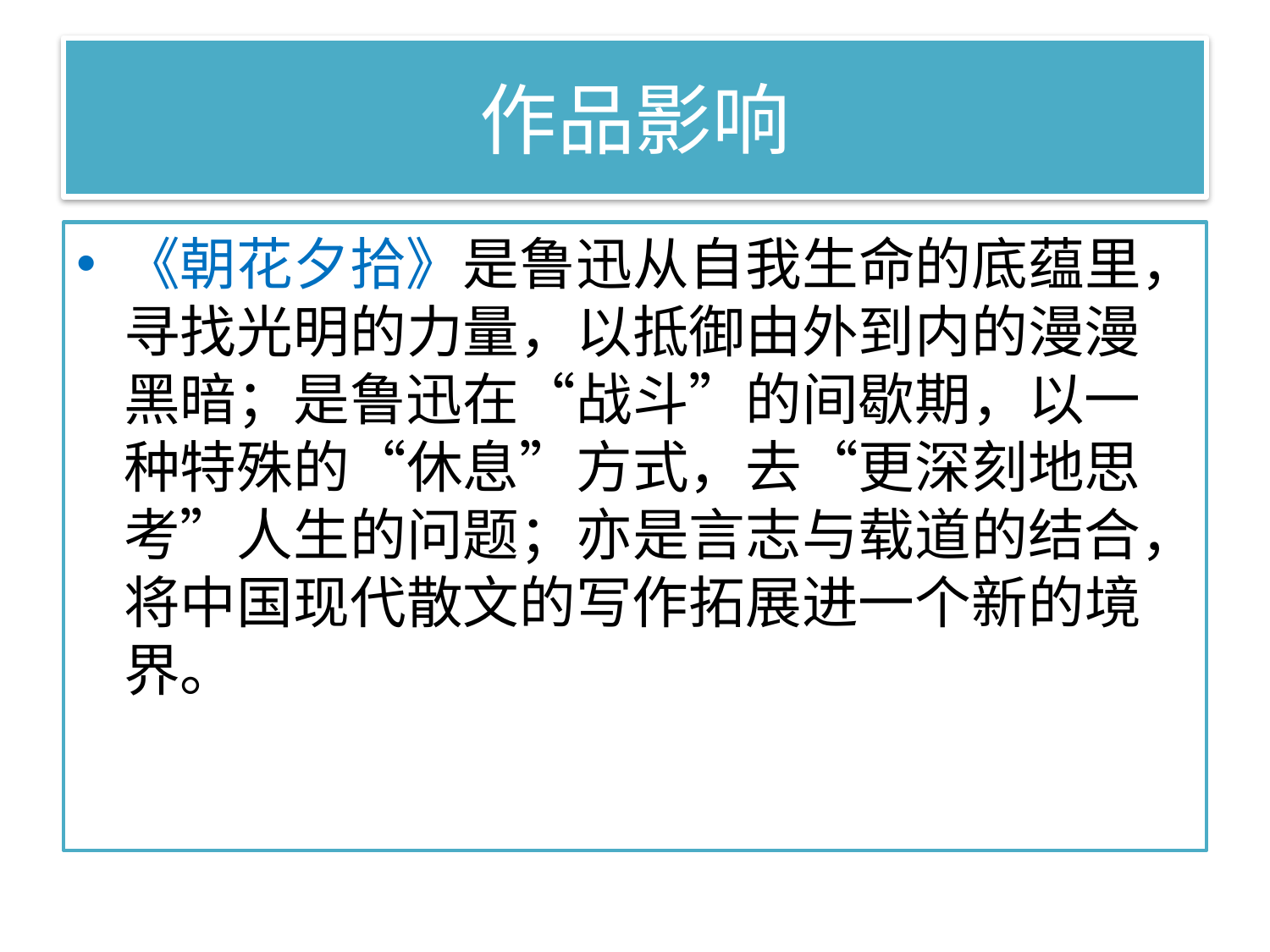

# 作品影响
《朝花夕拾》是鲁迅从自我生命的底蕴里，寻找光明的力量，以抵御由外到内的漫漫黑暗；是鲁迅在“战斗”的间歇期，以一种特殊的“休息”方式，去“更深刻地思考”人生的问题；亦是言志与载道的结合，将中国现代散文的写作拓展进一个新的境界。